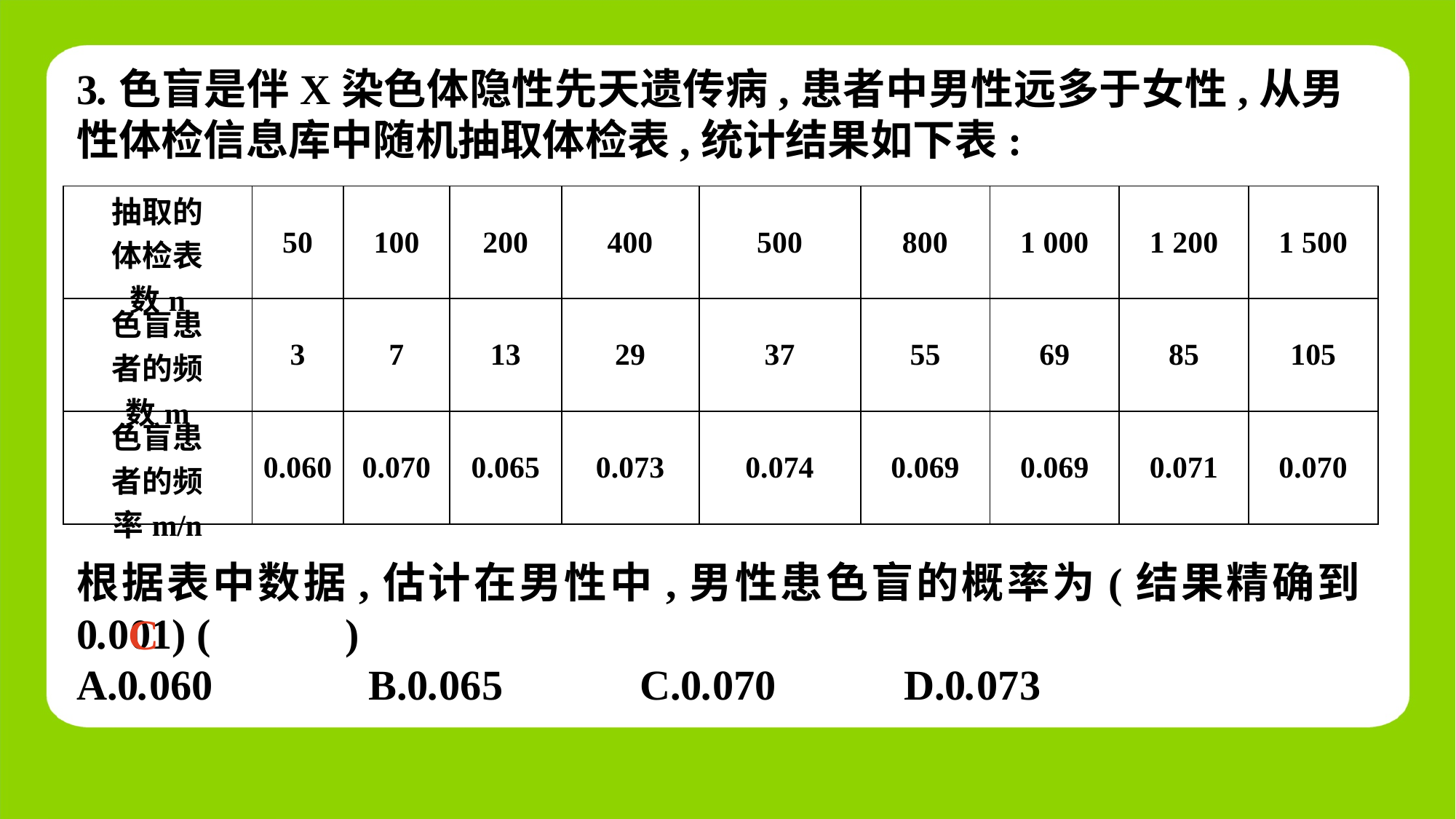

3.色盲是伴X染色体隐性先天遗传病,患者中男性远多于女性,从男性体检信息库中随机抽取体检表,统计结果如下表:
| 抽取的 体检表 数n | 50 | 100 | 200 | 400 | 500 | 800 | 1 000 | 1 200 | 1 500 |
| --- | --- | --- | --- | --- | --- | --- | --- | --- | --- |
| 色盲患 者的频 数m | 3 | 7 | 13 | 29 | 37 | 55 | 69 | 85 | 105 |
| 色盲患 者的频 率m/n | 0.060 | 0.070 | 0.065 | 0.073 | 0.074 | 0.069 | 0.069 | 0.071 | 0.070 |
根据表中数据,估计在男性中,男性患色盲的概率为(结果精确到0.001) (　   　)
A.0.060	       B.0.065	            C.0.070	      D.0.073
C